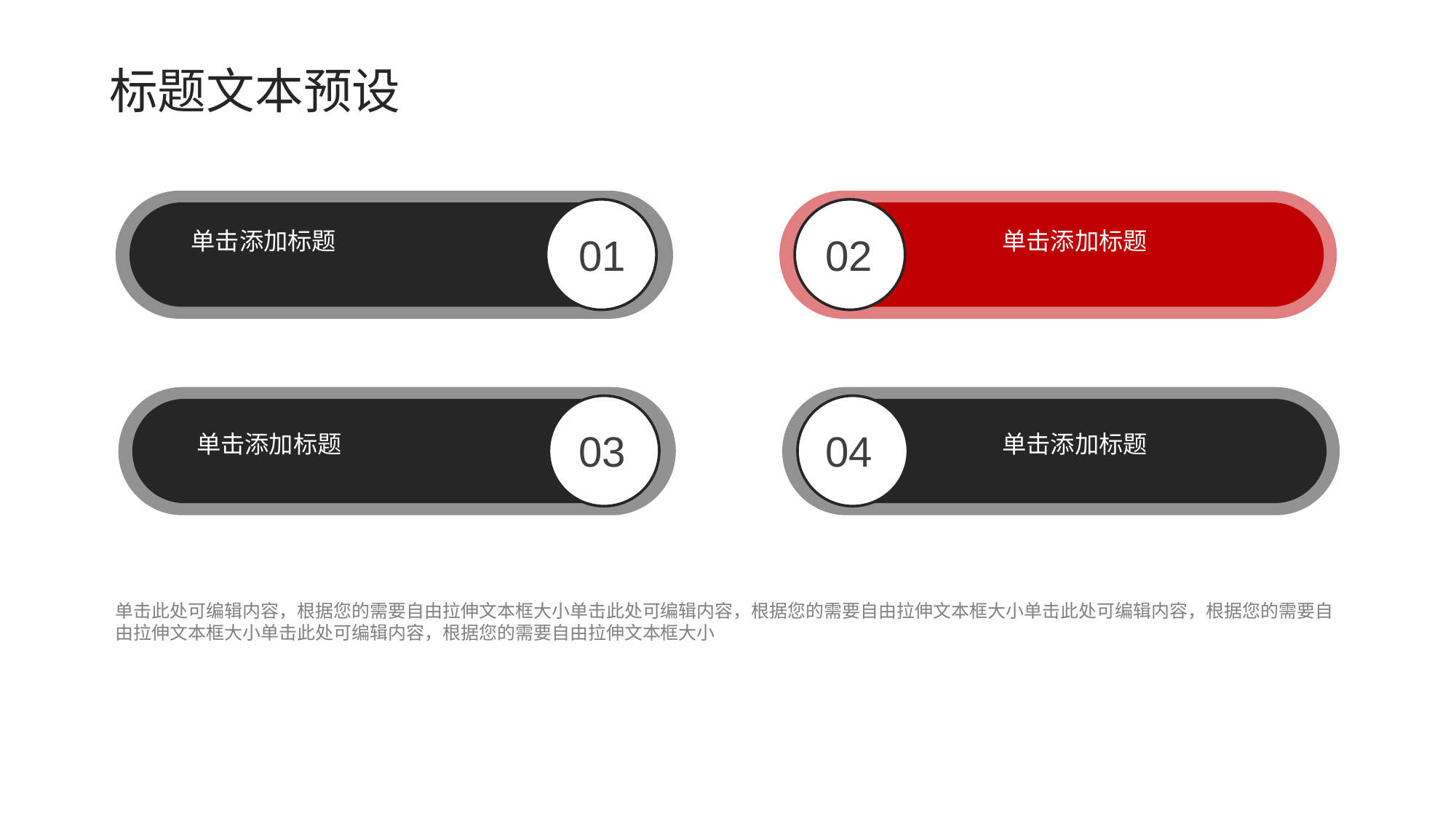

标题文本预设

01

02
单击添加标题
单击添加标题

03

04
单击添加标题
单击添加标题
单击此处可编辑内容，根据您的需要自由拉伸文本框大小单击此处可编辑内容，根据您的需要自由拉伸文本框大小单击此处可编辑内容，根据您的需要自由拉伸文本框大小单击此处可编辑内容，根据您的需要自由拉伸文本框大小